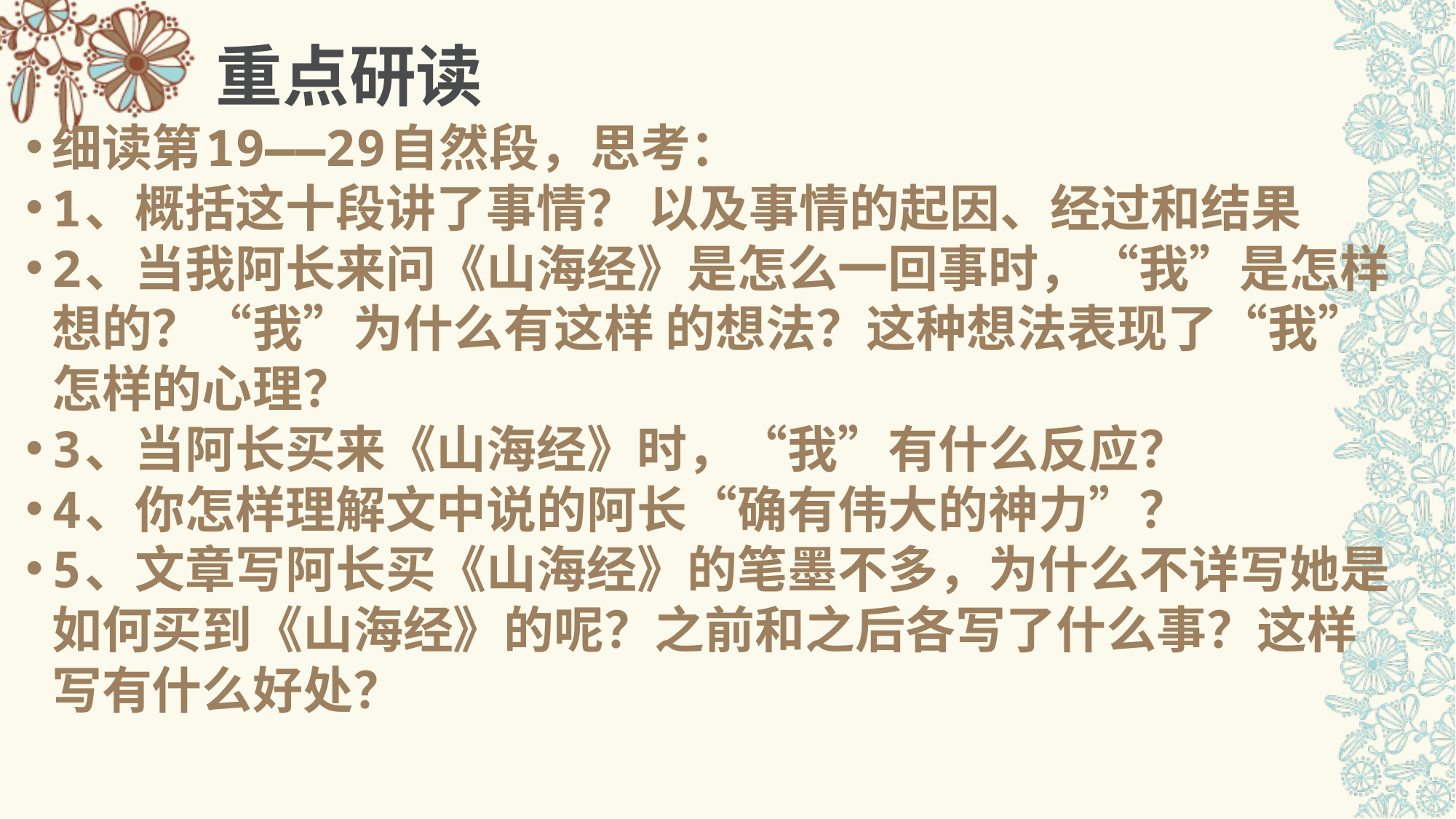

# 重点研读
细读第19——29自然段，思考：
1、概括这十段讲了事情？ 以及事情的起因、经过和结果
2、当我阿长来问《山海经》是怎么一回事时，“我”是怎样想的？“我”为什么有这样 的想法？这种想法表现了“我”怎样的心理？
3、当阿长买来《山海经》时，“我”有什么反应？
4、你怎样理解文中说的阿长“确有伟大的神力”？
5、文章写阿长买《山海经》的笔墨不多，为什么不详写她是如何买到《山海经》的呢？之前和之后各写了什么事？这样写有什么好处？